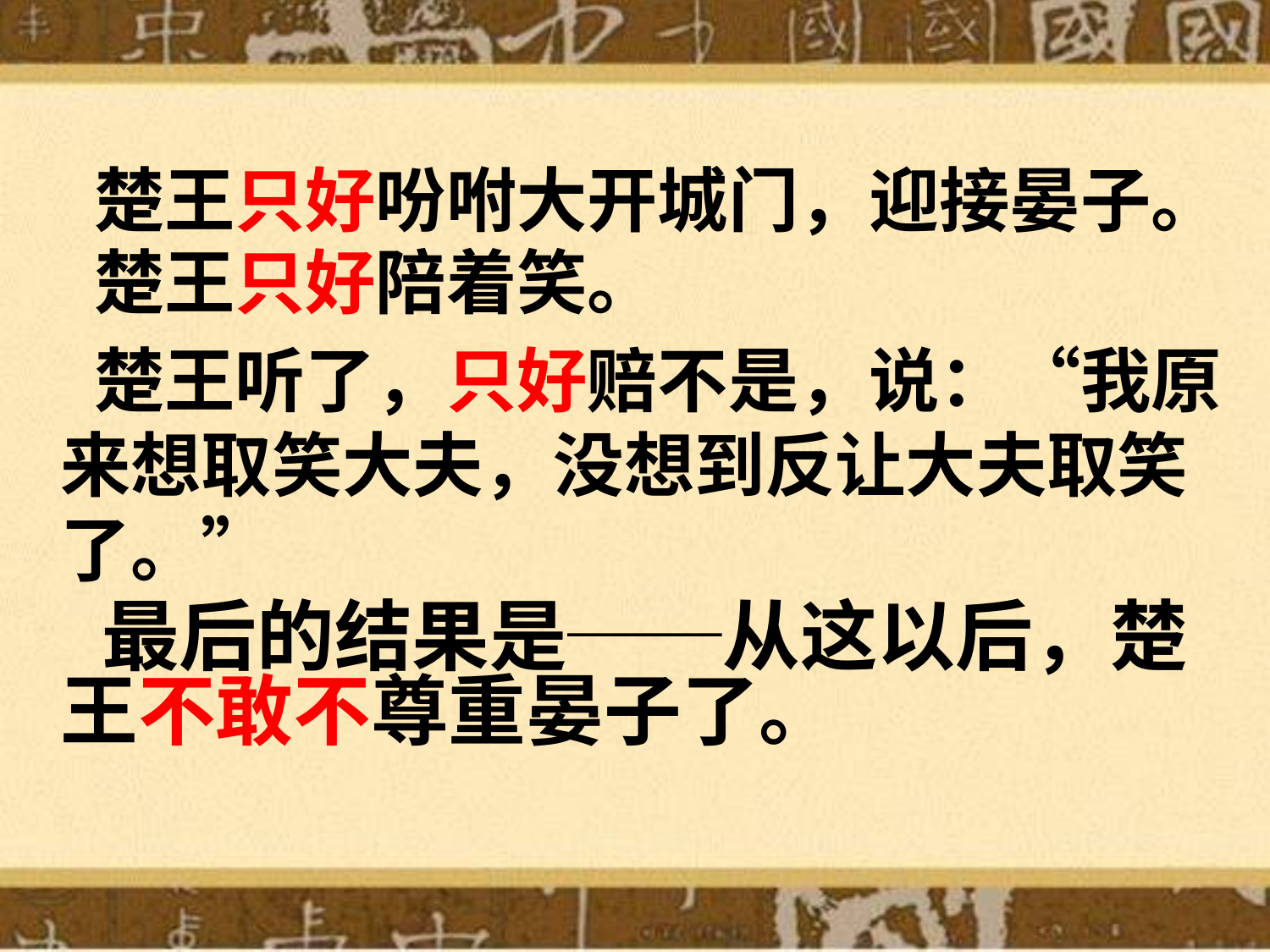

楚王只好吩咐大开城门，迎接晏子。
    楚王只好陪着笑。
    楚王听了，只好赔不是，说：“我原来想取笑大夫，没想到反让大夫取笑了。”
    最后的结果是──从这以后，楚王不敢不尊重晏子了。